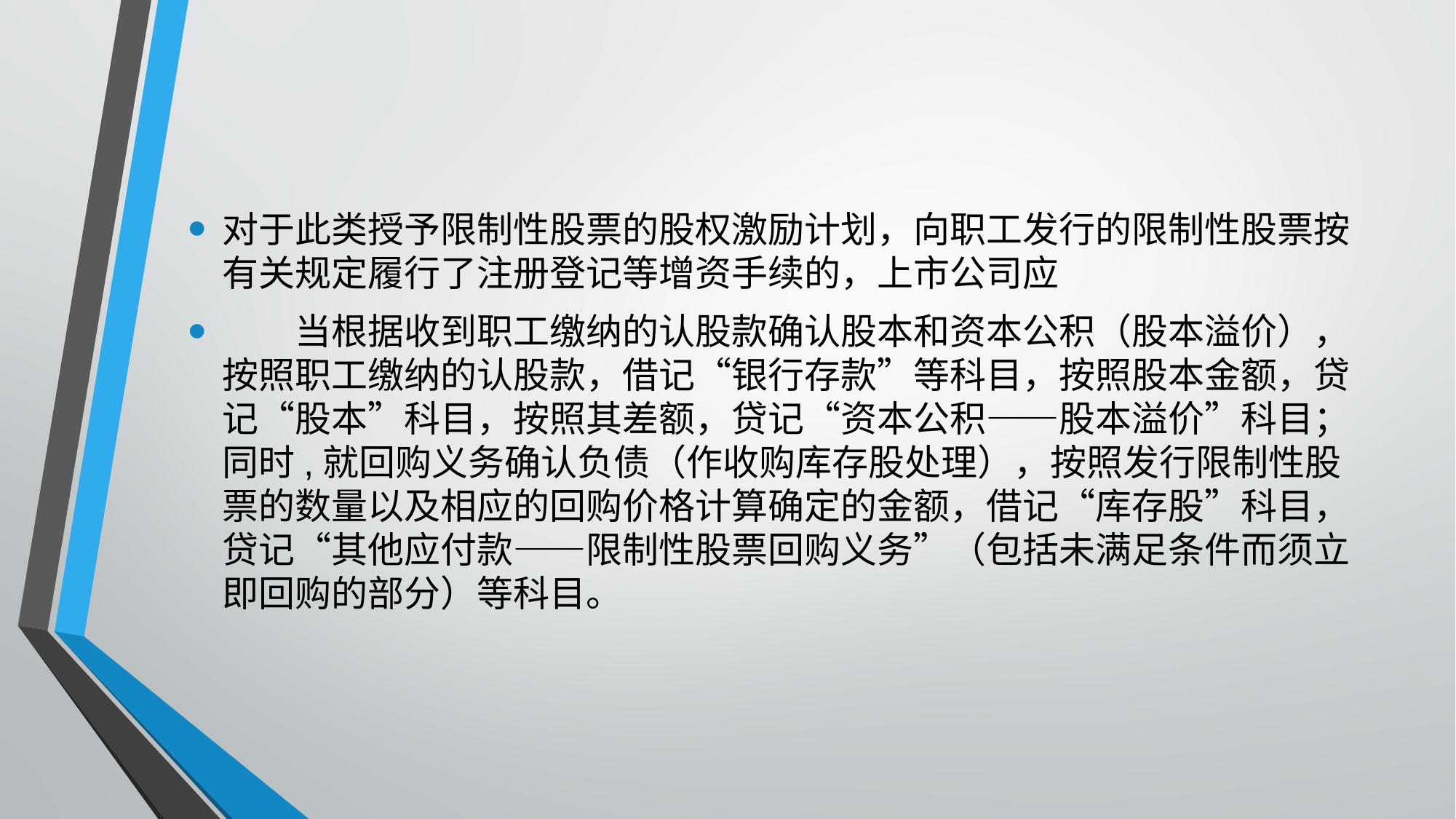

#
对于此类授予限制性股票的股权激励计划，向职工发行的限制性股票按有关规定履行了注册登记等增资手续的，上市公司应
　　当根据收到职工缴纳的认股款确认股本和资本公积（股本溢价），按照职工缴纳的认股款，借记“银行存款”等科目，按照股本金额，贷记“股本”科目，按照其差额，贷记“资本公积——股本溢价”科目；同时,就回购义务确认负债（作收购库存股处理），按照发行限制性股票的数量以及相应的回购价格计算确定的金额，借记“库存股”科目，贷记“其他应付款——限制性股票回购义务”（包括未满足条件而须立即回购的部分）等科目。